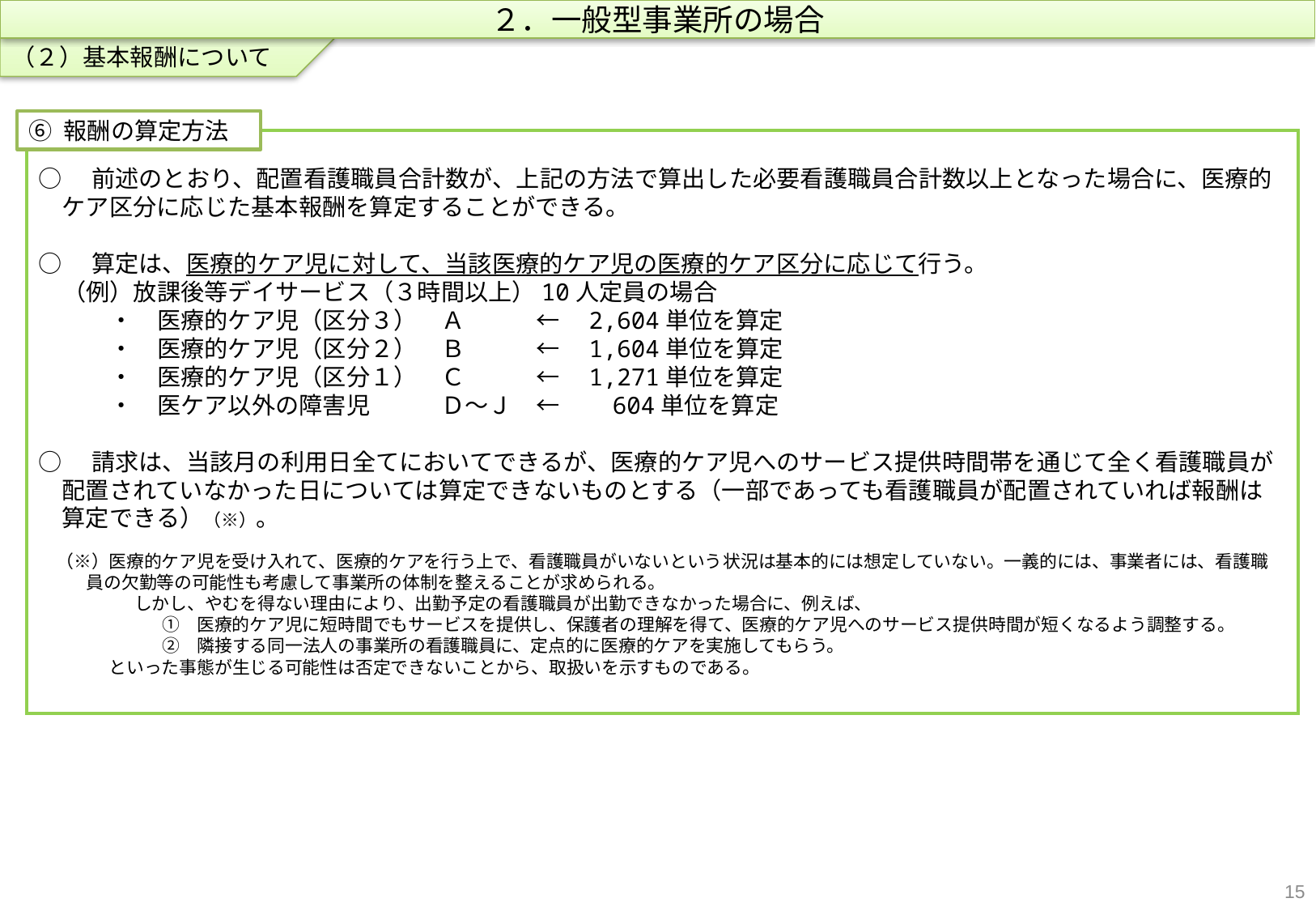

（２）基本報酬について
２．一般型事業所の場合
⑥ 報酬の算定方法
○　前述のとおり、配置看護職員合計数が、上記の方法で算出した必要看護職員合計数以上となった場合に、医療的ケア区分に応じた基本報酬を算定することができる。

○　算定は、医療的ケア児に対して、当該医療的ケア児の医療的ケア区分に応じて行う。
　（例）放課後等デイサービス（３時間以上）10人定員の場合
　　　・　医療的ケア児（区分３）　Ａ　　　←　2,604単位を算定
　　　・　医療的ケア児（区分２）　Ｂ　　　←　1,604単位を算定
　　　・　医療的ケア児（区分１）　Ｃ　　　←　1,271単位を算定
　　　・　医ケア以外の障害児　　　Ｄ～Ｊ　←　　604単位を算定

○　請求は、当該月の利用日全てにおいてできるが、医療的ケア児へのサービス提供時間帯を通じて全く看護職員が配置されていなかった日については算定できないものとする（一部であっても看護職員が配置されていれば報酬は算定できる）（※）。

　（※）医療的ケア児を受け入れて、医療的ケアを行う上で、看護職員がいないという状況は基本的には想定していない。一義的には、事業者には、看護職員の欠勤等の可能性も考慮して事業所の体制を整えることが求められる。
　　　　　  しかし、やむを得ない理由により、出勤予定の看護職員が出勤できなかった場合に、例えば、
　　　　　　　①　医療的ケア児に短時間でもサービスを提供し、保護者の理解を得て、医療的ケア児へのサービス提供時間が短くなるよう調整する。
　　　　　　　②　隣接する同一法人の事業所の看護職員に、定点的に医療的ケアを実施してもらう。
　　　　といった事態が生じる可能性は否定できないことから、取扱いを示すものである。
15